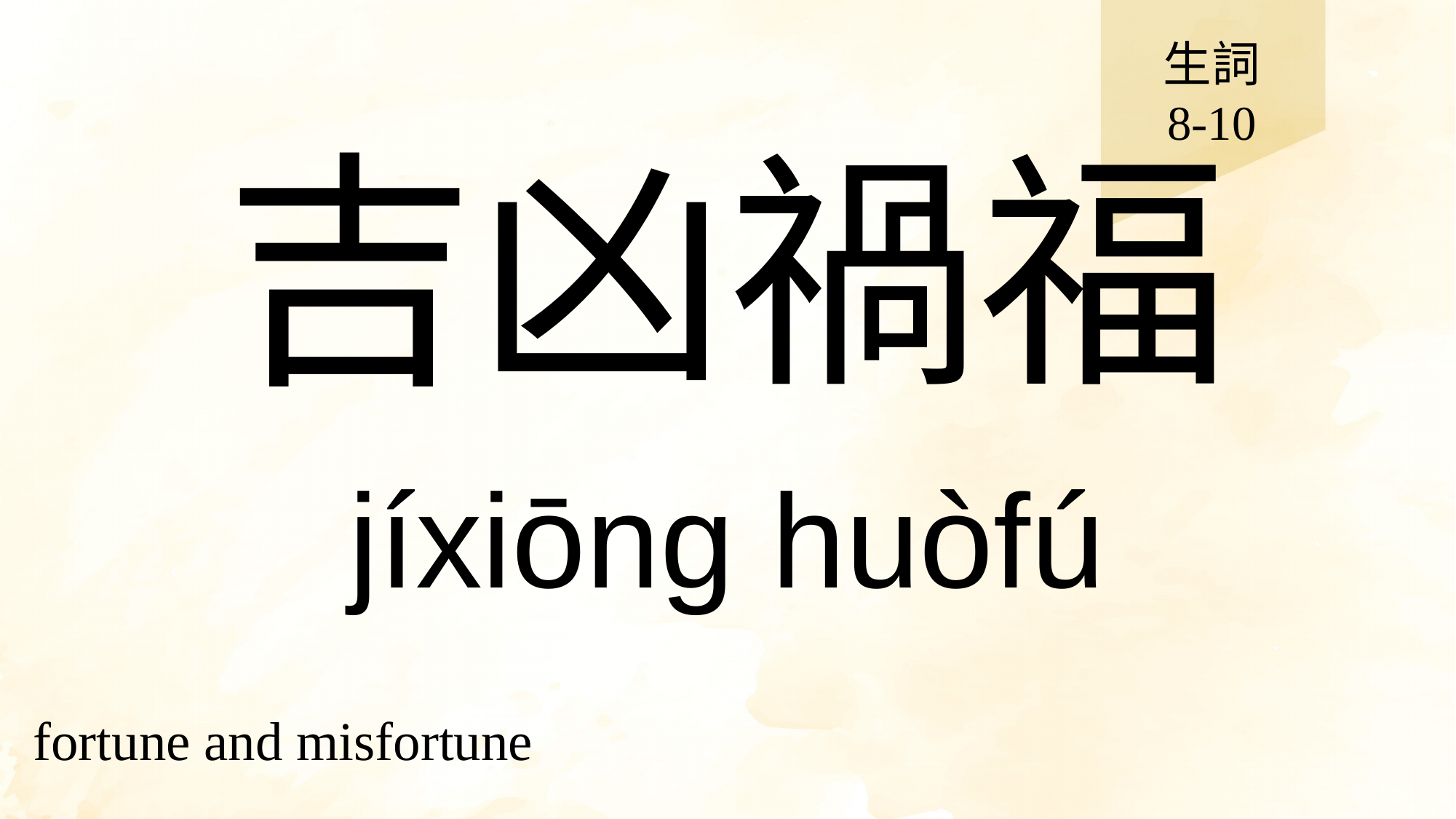

生詞
8-10
# 吉凶禍福
jíxiōng huòfú
fortune and misfortune